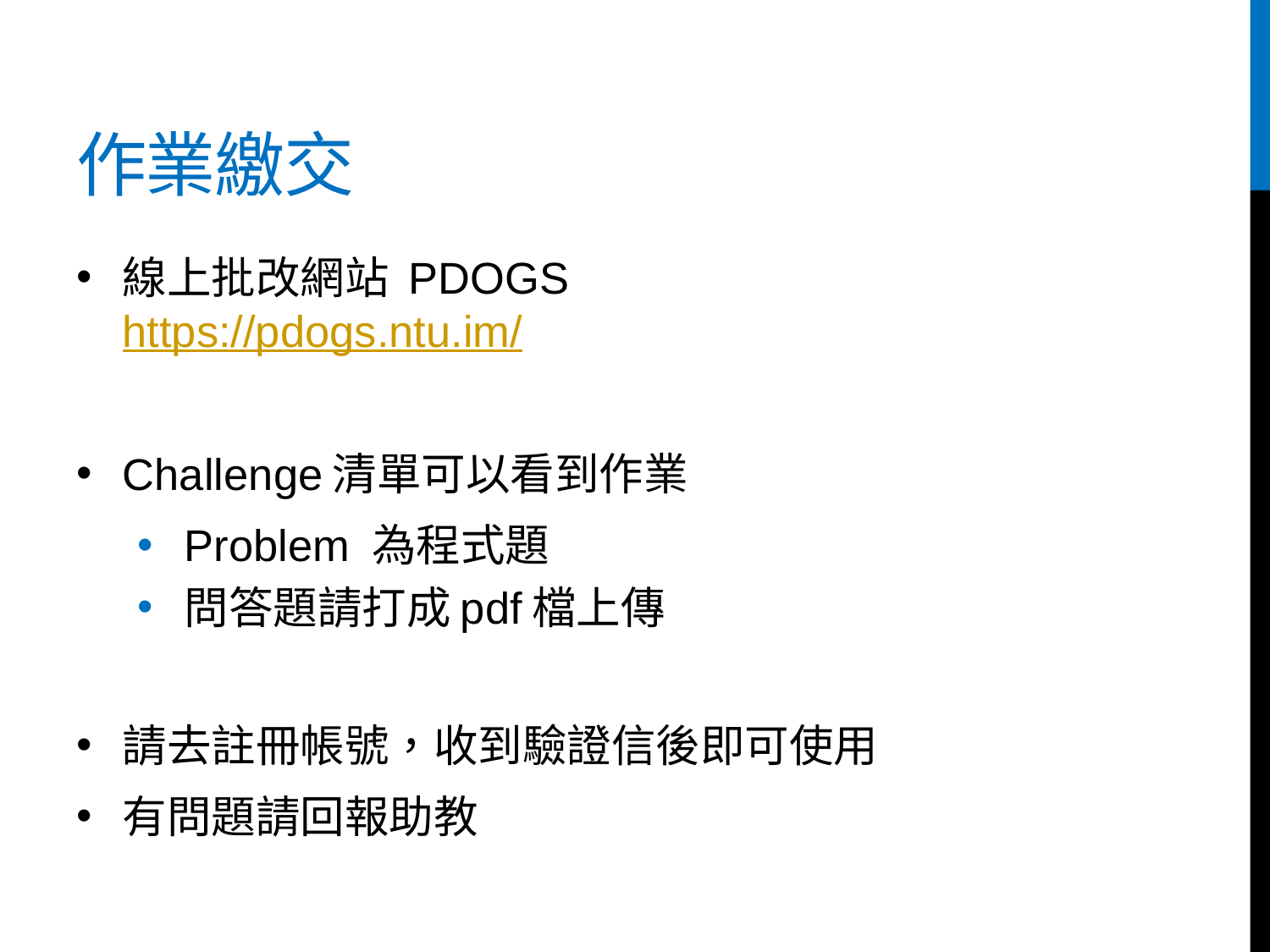

# 作業繳交
線上批改網站 PDOGS
https://pdogs.ntu.im/

Challenge清單可以看到作業
Problem 為程式題
問答題請打成pdf檔上傳

請去註冊帳號，收到驗證信後即可使用
有問題請回報助教